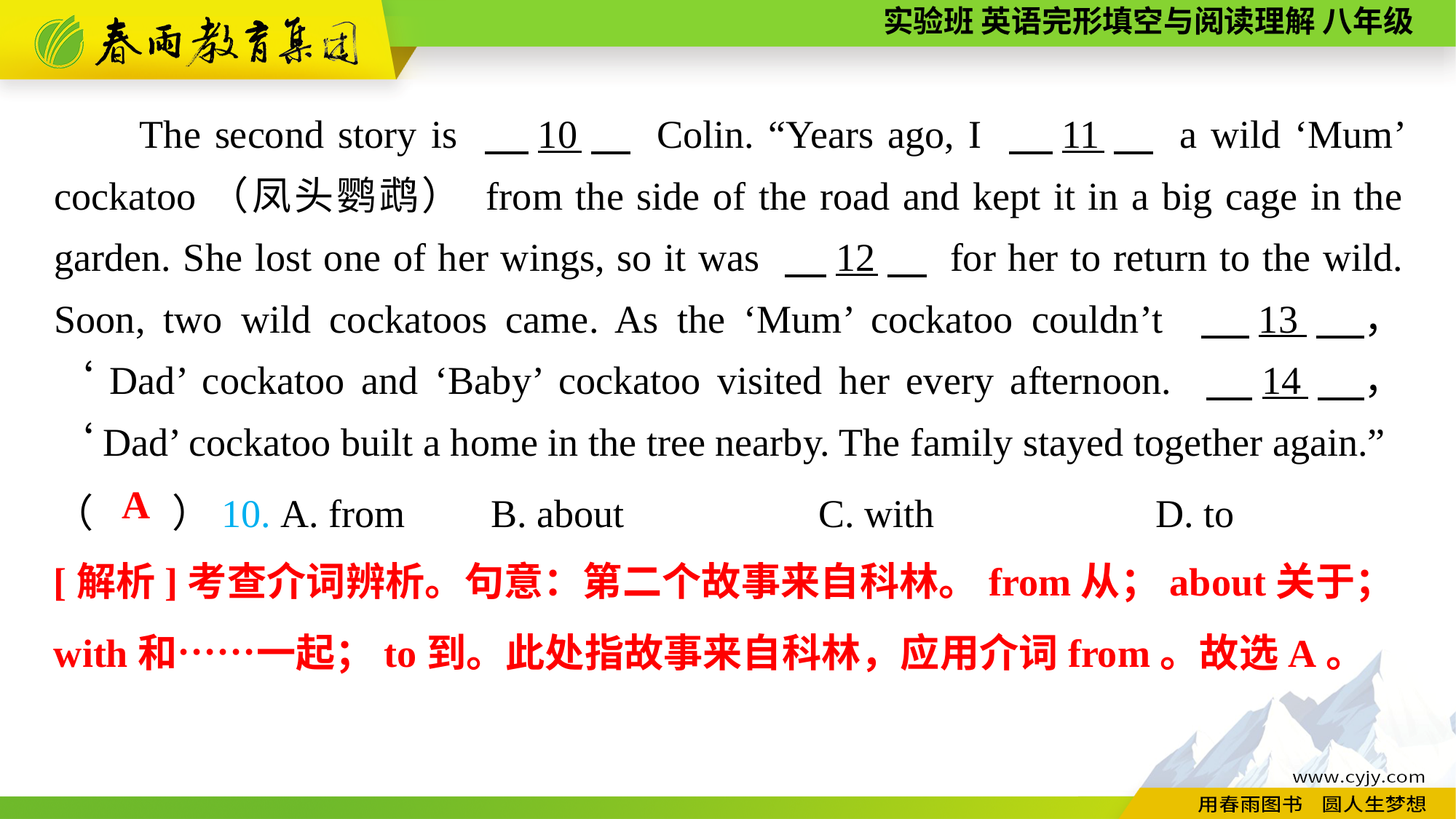

The second story is 　10　 Colin. “Years ago, I 　11　 a wild ‘Mum’ cockatoo（凤头鹦鹉） from the side of the road and kept it in a big cage in the garden. She lost one of her wings, so it was 　12　 for her to return to the wild. Soon, two wild cockatoos came. As the ‘Mum’ cockatoo couldn’t 　13　， ‘Dad’ cockatoo and ‘Baby’ cockatoo visited her every afternoon. 　14　， ‘Dad’ cockatoo built a home in the tree nearby. The family stayed together again.”
（　　）10. A. from	B. about          	C. with		 D. to
A
[解析]考查介词辨析。句意：第二个故事来自科林。from从；about关于；with和……一起；to到。此处指故事来自科林，应用介词from。故选A。